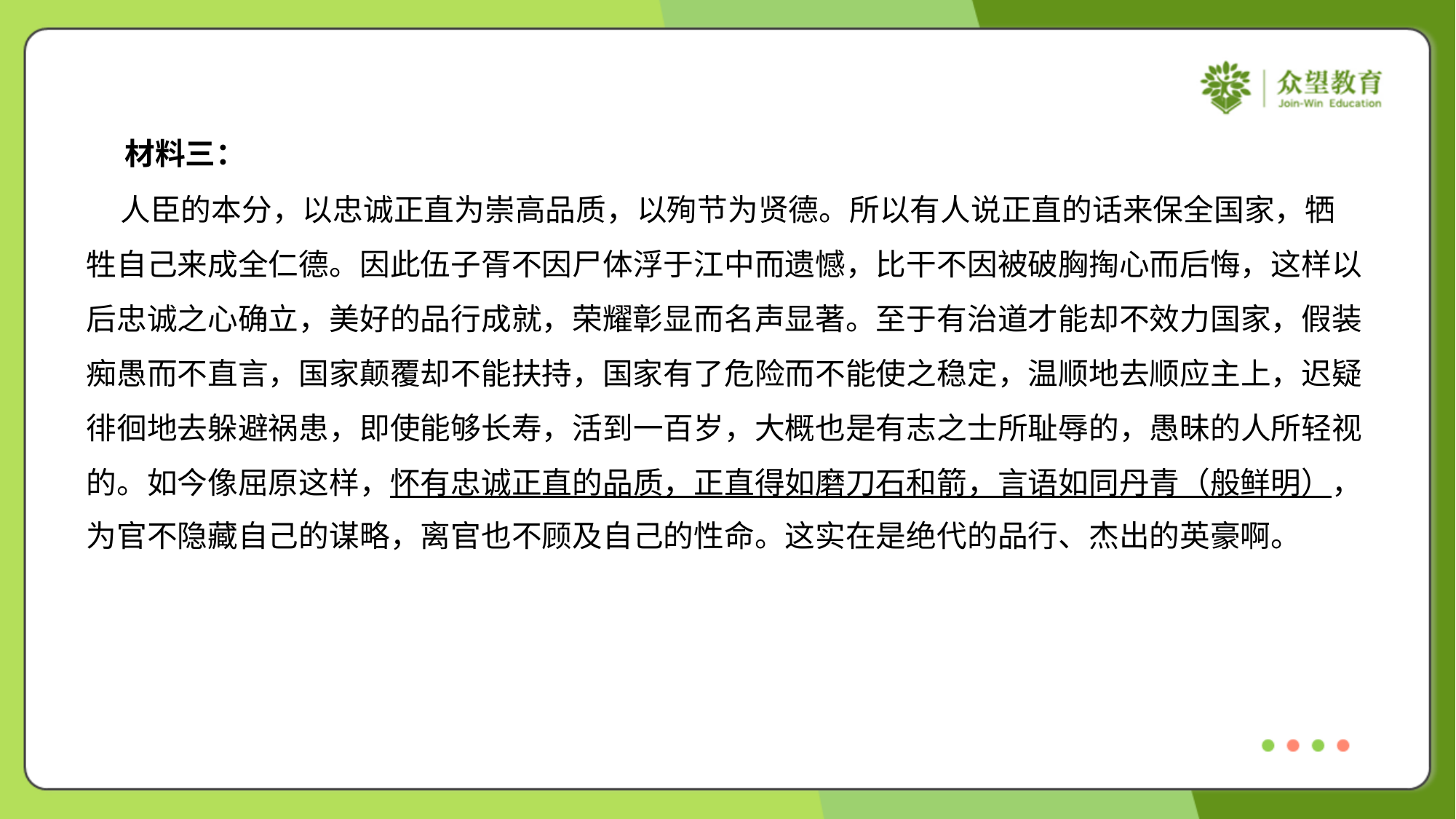

材料三：
    人臣的本分，以忠诚正直为崇高品质，以殉节为贤德。所以有人说正直的话来保全国家，牺
牲自己来成全仁德。因此伍子胥不因尸体浮于江中而遗憾，比干不因被破胸掏心而后悔，这样以
后忠诚之心确立，美好的品行成就，荣耀彰显而名声显著。至于有治道才能却不效力国家，假装
痴愚而不直言，国家颠覆却不能扶持，国家有了危险而不能使之稳定，温顺地去顺应主上，迟疑
徘徊地去躲避祸患，即使能够长寿，活到一百岁，大概也是有志之士所耻辱的，愚昧的人所轻视
的。如今像屈原这样，怀有忠诚正直的品质，正直得如磨刀石和箭，言语如同丹青（般鲜明），
为官不隐藏自己的谋略，离官也不顾及自己的性命。这实在是绝代的品行、杰出的英豪啊。